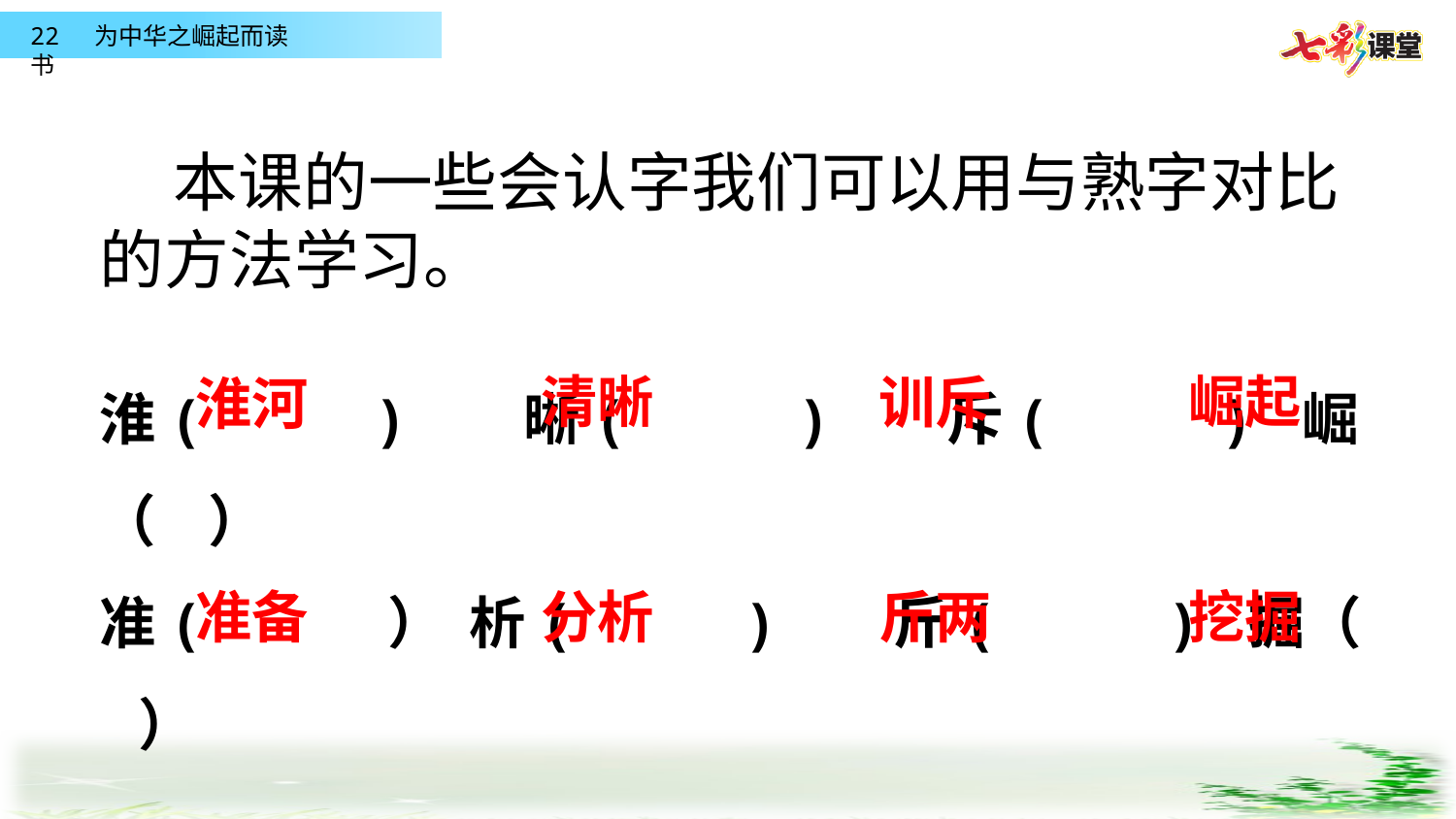

本课的一些会认字我们可以用与熟字对比的方法学习。
淮(     )   晰(     )   斥(     ) 崛（    ）
准(     ）  析(     )   斤(     ) 掘（    ）
崛起
清晰
训斥
淮河
准备
分析
斤两
挖掘